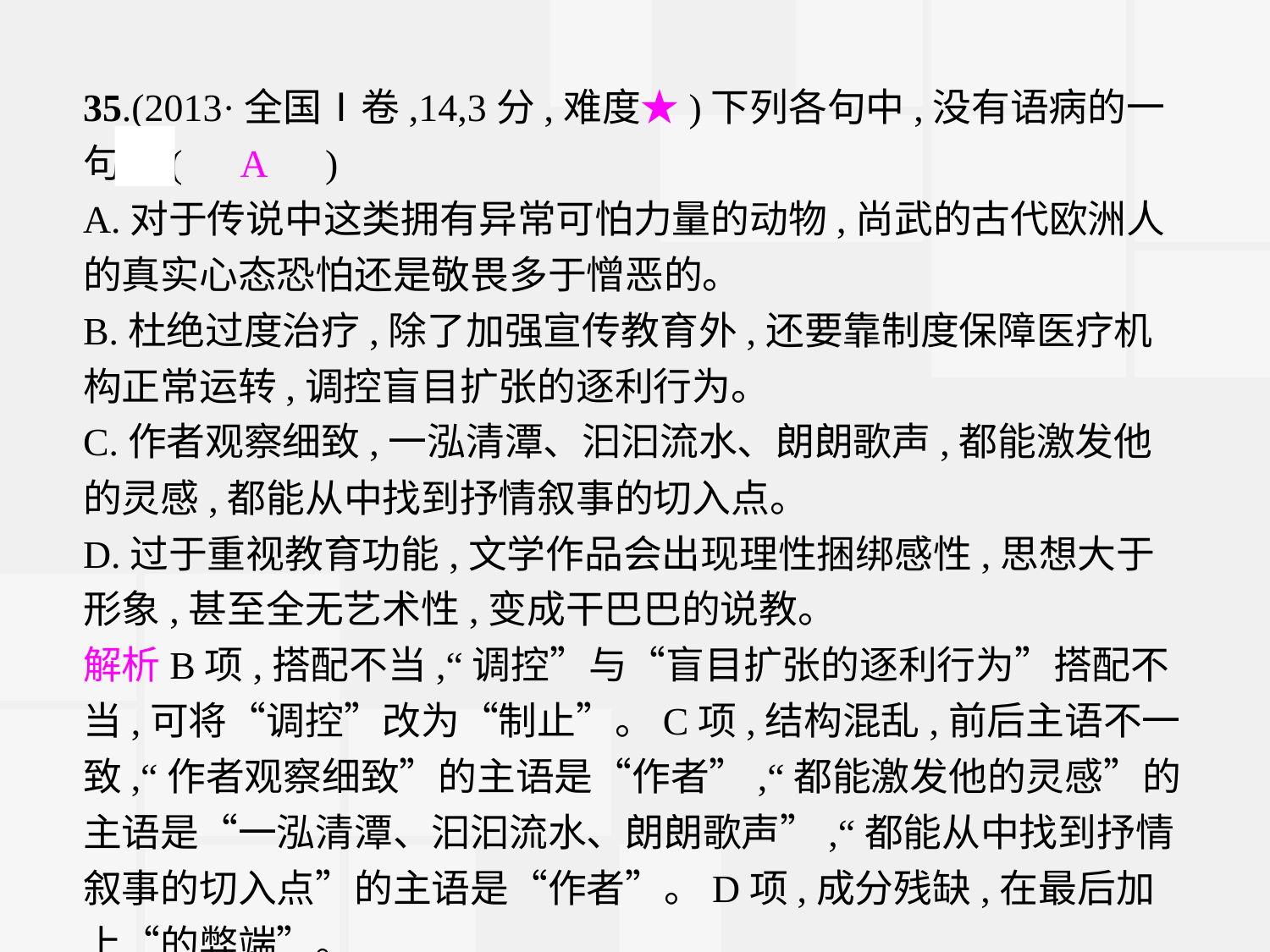

35.(2013·全国Ⅰ卷,14,3分,难度★)下列各句中,没有语病的一句是(　A　)
A.对于传说中这类拥有异常可怕力量的动物,尚武的古代欧洲人的真实心态恐怕还是敬畏多于憎恶的。
B.杜绝过度治疗,除了加强宣传教育外,还要靠制度保障医疗机构正常运转,调控盲目扩张的逐利行为。
C.作者观察细致,一泓清潭、汩汩流水、朗朗歌声,都能激发他的灵感,都能从中找到抒情叙事的切入点。
D.过于重视教育功能,文学作品会出现理性捆绑感性,思想大于形象,甚至全无艺术性,变成干巴巴的说教。
解析B项,搭配不当,“调控”与“盲目扩张的逐利行为”搭配不当,可将“调控”改为“制止”。C项,结构混乱,前后主语不一致,“作者观察细致”的主语是“作者”,“都能激发他的灵感”的主语是“一泓清潭、汩汩流水、朗朗歌声”,“都能从中找到抒情叙事的切入点”的主语是“作者”。D项,成分残缺,在最后加上“的弊端”。